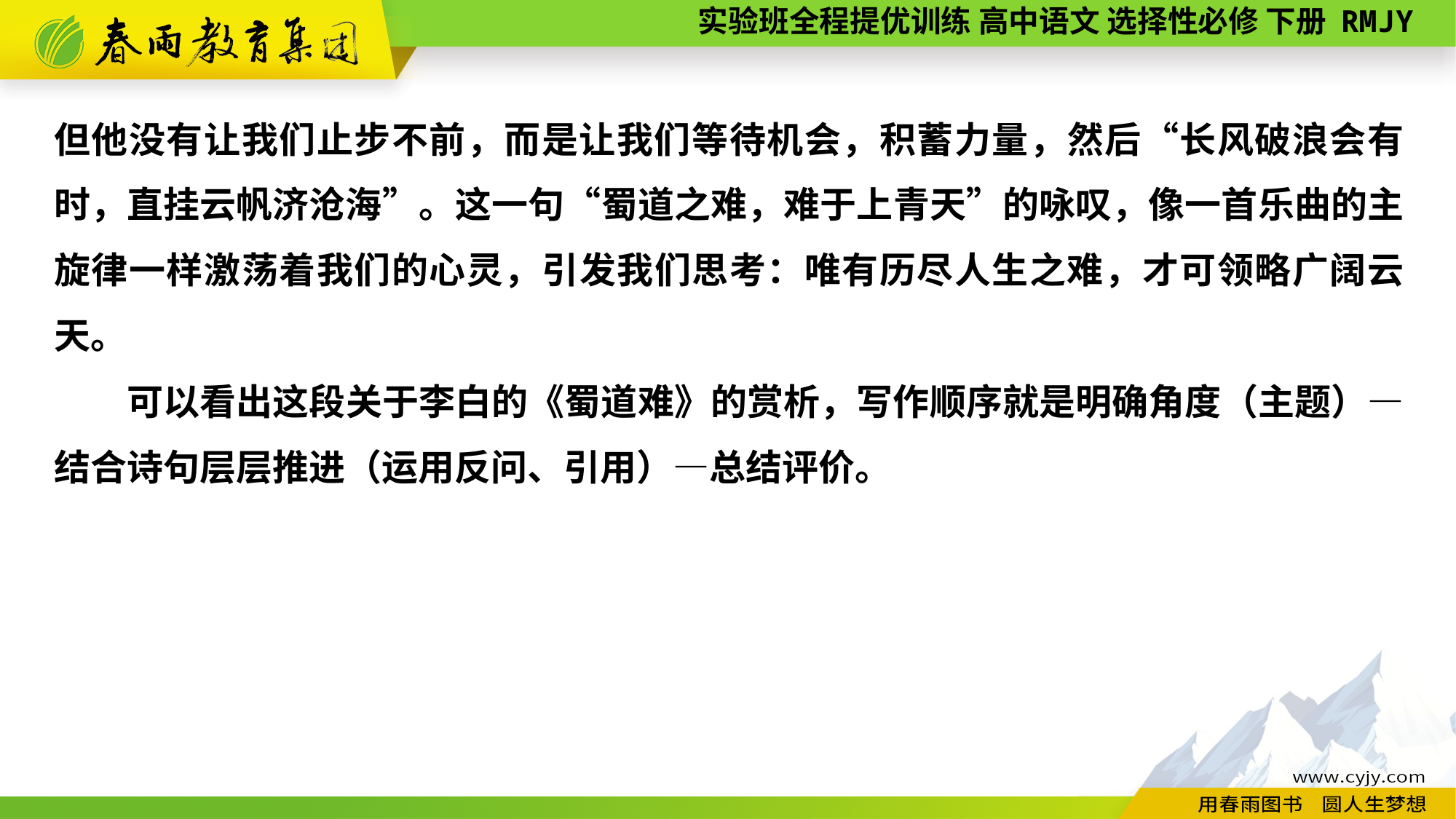

但他没有让我们止步不前，而是让我们等待机会，积蓄力量，然后“长风破浪会有时，直挂云帆济沧海”。这一句“蜀道之难，难于上青天”的咏叹，像一首乐曲的主旋律一样激荡着我们的心灵，引发我们思考：唯有历尽人生之难，才可领略广阔云天。
可以看出这段关于李白的《蜀道难》的赏析，写作顺序就是明确角度（主题）—结合诗句层层推进（运用反问、引用）—总结评价。